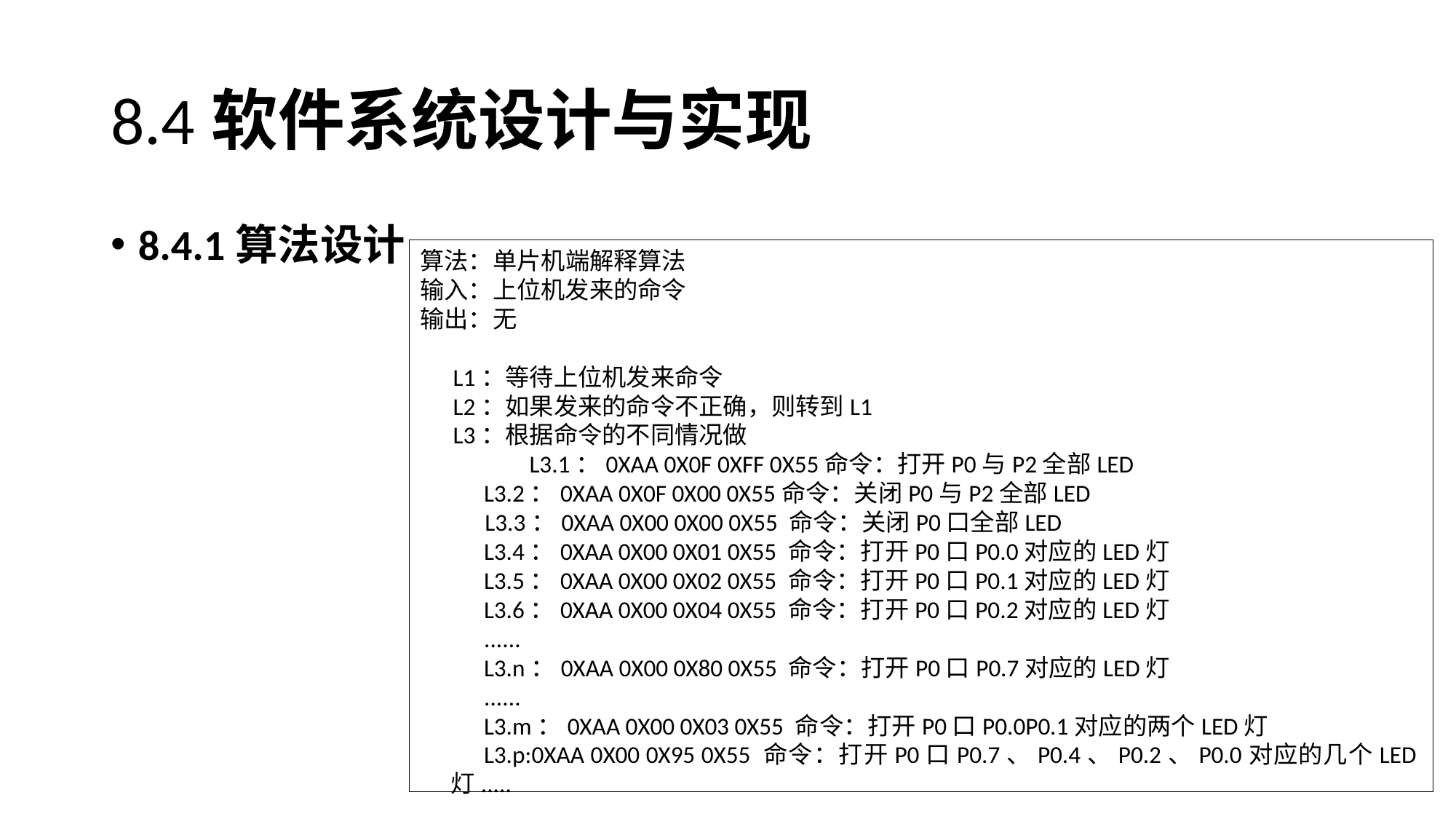

# 8.4软件系统设计与实现
8.4.1算法设计

算法：单片机端解释算法
输入：上位机发来的命令
输出：无

L1：等待上位机发来命令
L2：如果发来的命令不正确，则转到L1
L3：根据命令的不同情况做
	L3.1：0XAA 0X0F 0XFF 0X55命令：打开P0与P2全部LED
L3.2：0XAA 0X0F 0X00 0X55命令：关闭P0与P2全部LED
L3.3：0XAA 0X00 0X00 0X55 命令：关闭P0口全部LED
L3.4：0XAA 0X00 0X01 0X55 命令：打开P0口P0.0对应的LED灯
L3.5：0XAA 0X00 0X02 0X55 命令：打开P0口P0.1对应的LED灯
L3.6：0XAA 0X00 0X04 0X55 命令：打开P0口P0.2对应的LED灯
......
L3.n：0XAA 0X00 0X80 0X55 命令：打开P0口P0.7对应的LED灯
......
L3.m：0XAA 0X00 0X03 0X55 命令：打开P0口P0.0P0.1对应的两个LED灯
L3.p:0XAA 0X00 0X95 0X55 命令：打开P0口P0.7、P0.4、P0.2、P0.0对应的几个LED灯.....